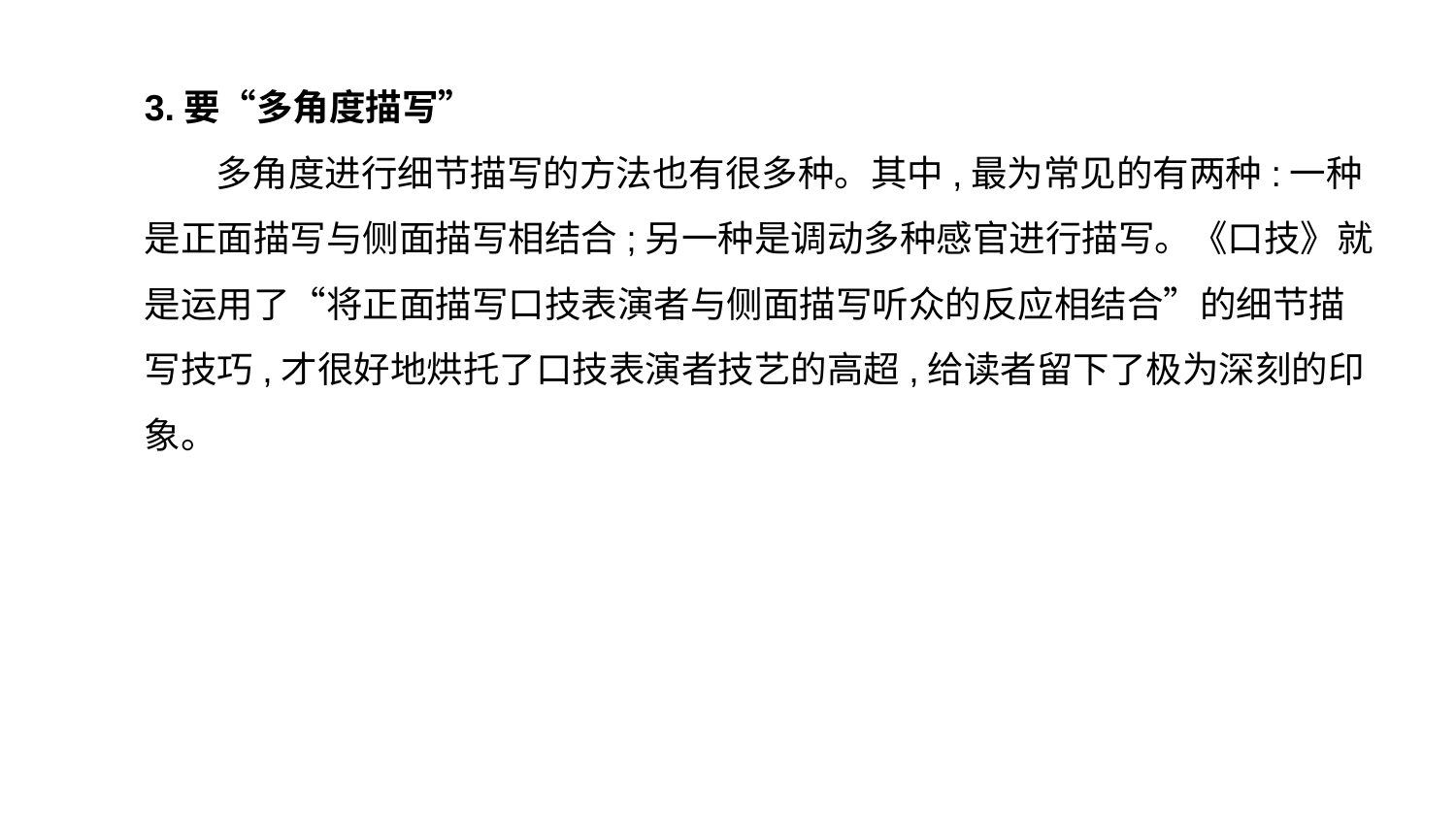

3.要“多角度描写”
多角度进行细节描写的方法也有很多种。其中,最为常见的有两种:一种是正面描写与侧面描写相结合;另一种是调动多种感官进行描写。《口技》就是运用了“将正面描写口技表演者与侧面描写听众的反应相结合”的细节描写技巧,才很好地烘托了口技表演者技艺的高超,给读者留下了极为深刻的印象。